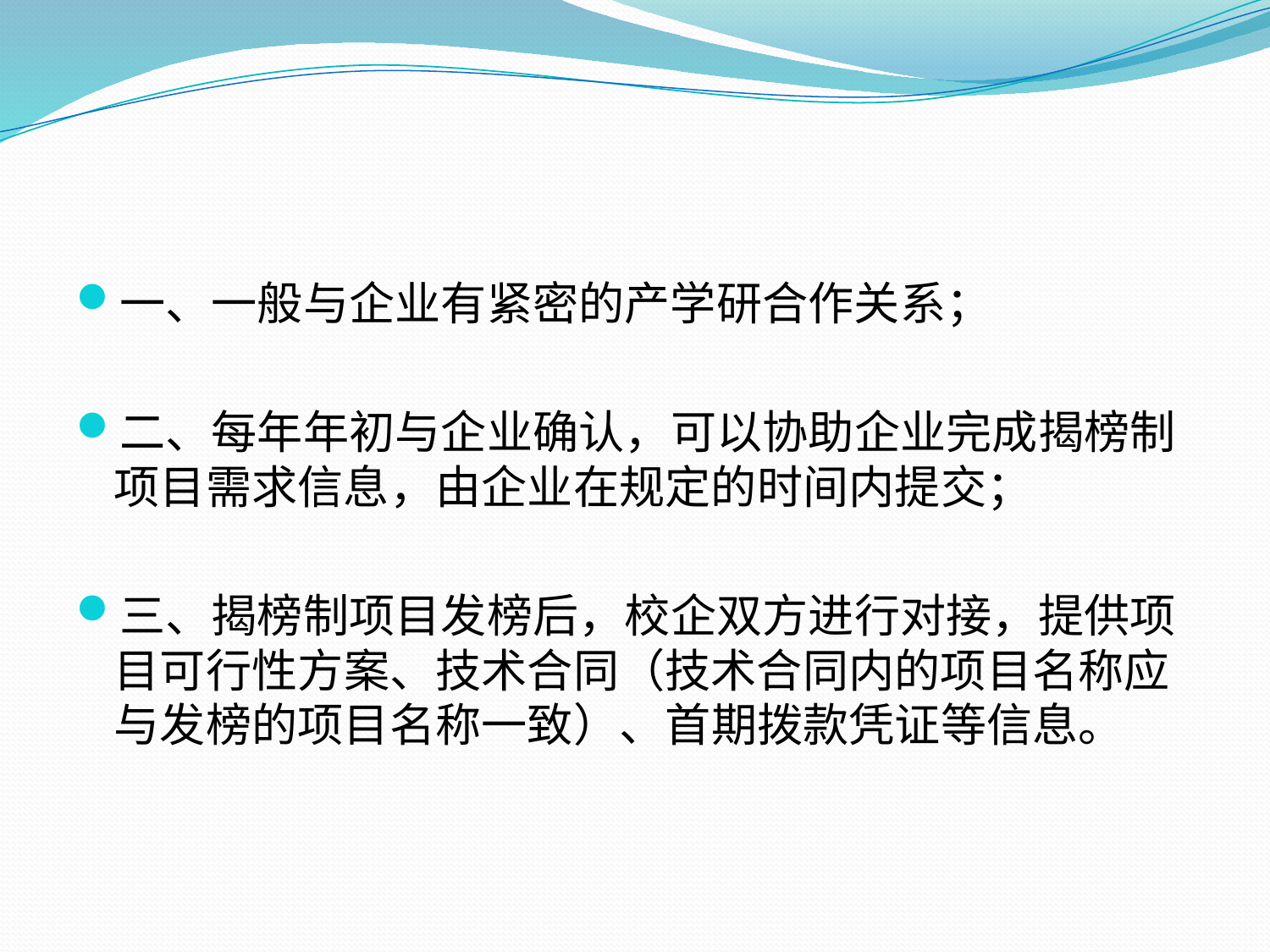

#
一、一般与企业有紧密的产学研合作关系；

二、每年年初与企业确认，可以协助企业完成揭榜制项目需求信息，由企业在规定的时间内提交；

三、揭榜制项目发榜后，校企双方进行对接，提供项目可行性方案、技术合同（技术合同内的项目名称应与发榜的项目名称一致）、首期拨款凭证等信息。